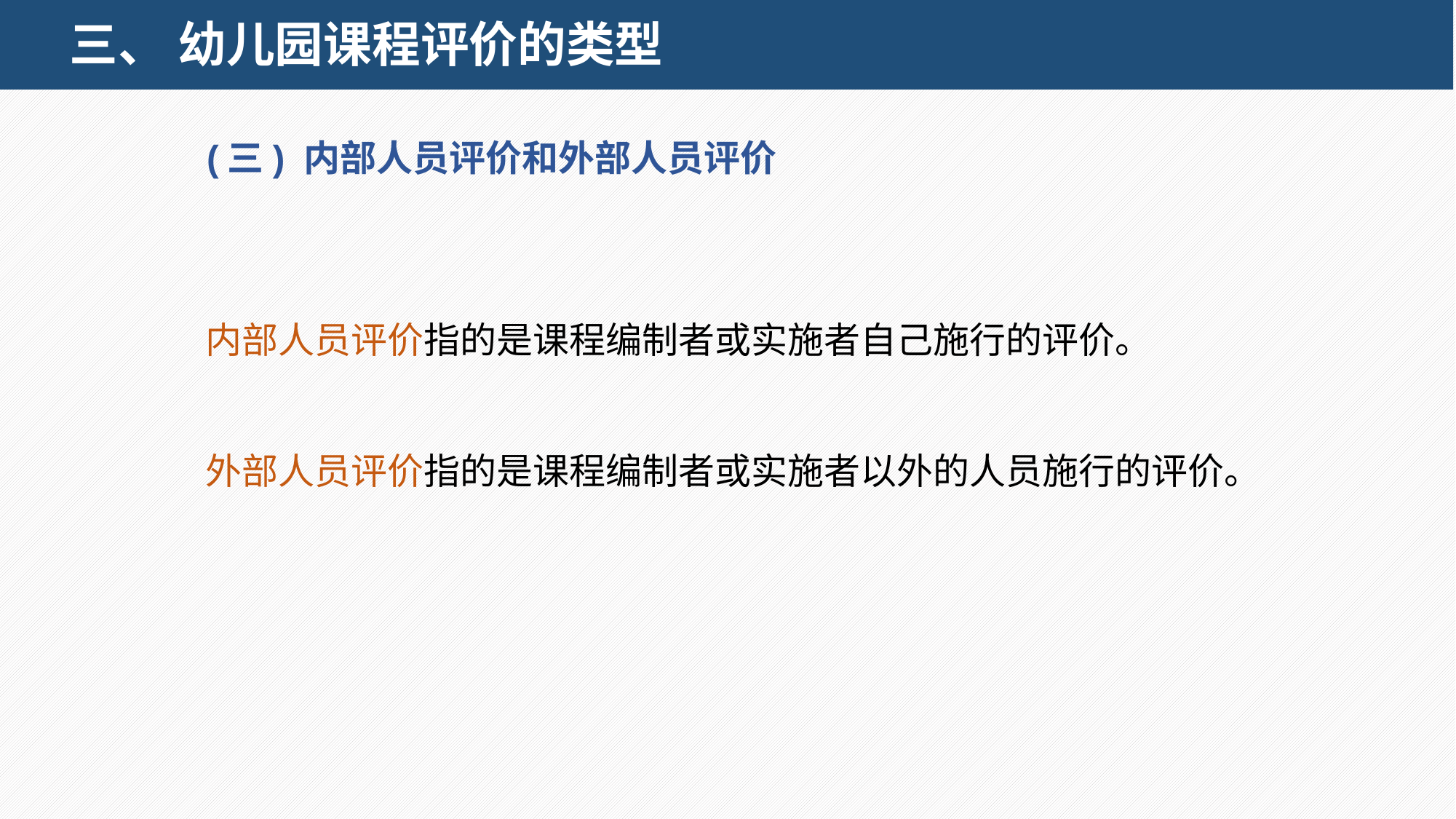

三、 幼儿园课程评价的类型
(三) 内部人员评价和外部人员评价

内部人员评价指的是课程编制者或实施者自己施行的评价。

外部人员评价指的是课程编制者或实施者以外的人员施行的评价。